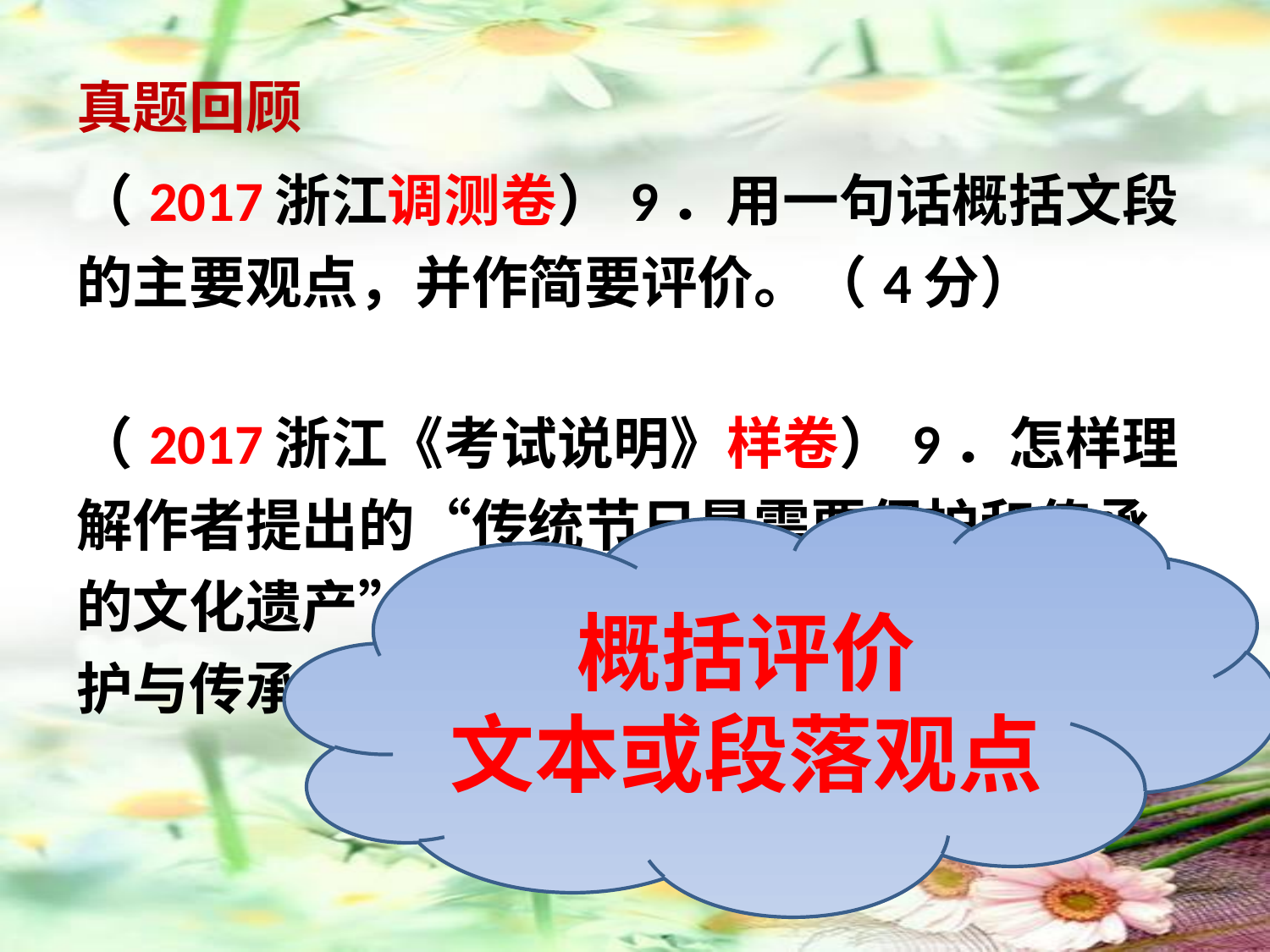

真题回顾
（2017浙江调测卷）9．用一句话概括文段的主要观点，并作简要评价。（4分）

（2017浙江《考试说明》样卷）9．怎样理解作者提出的“传统节日是需要保护和传承的文化遗产”？请联系现实生活谈谈你对保护与传承传统节日的看法。

概括评价
文本或段落观点